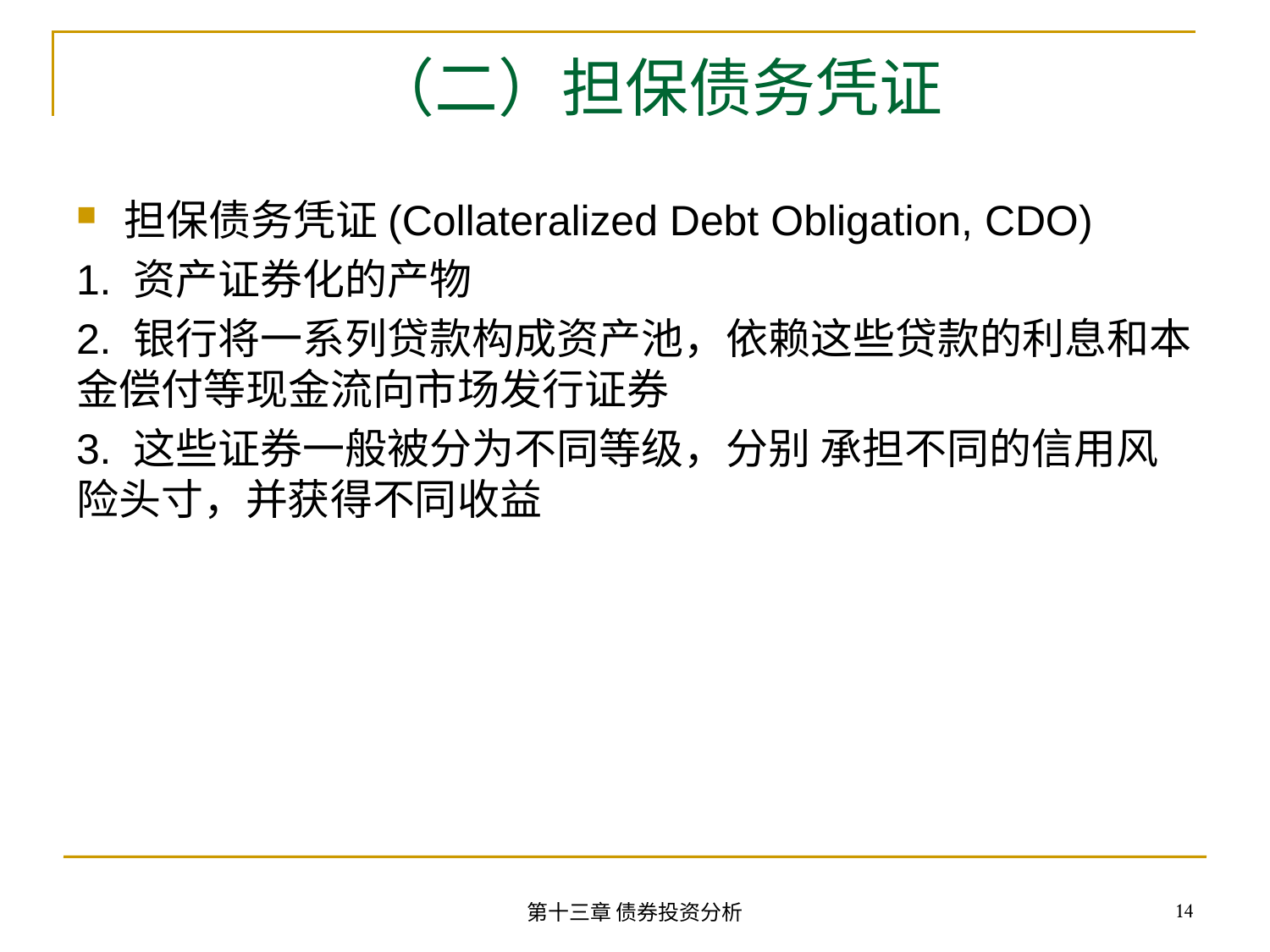

# （二）担保债务凭证

担保债务凭证(Collateralized Debt Obligation, CDO)
1. 资产证券化的产物
2. 银行将一系列贷款构成资产池，依赖这些贷款的利息和本金偿付等现金流向市场发行证券
3. 这些证券一般被分为不同等级，分别 承担不同的信用风险头寸，并获得不同收益
14
第十三章 债券投资分析